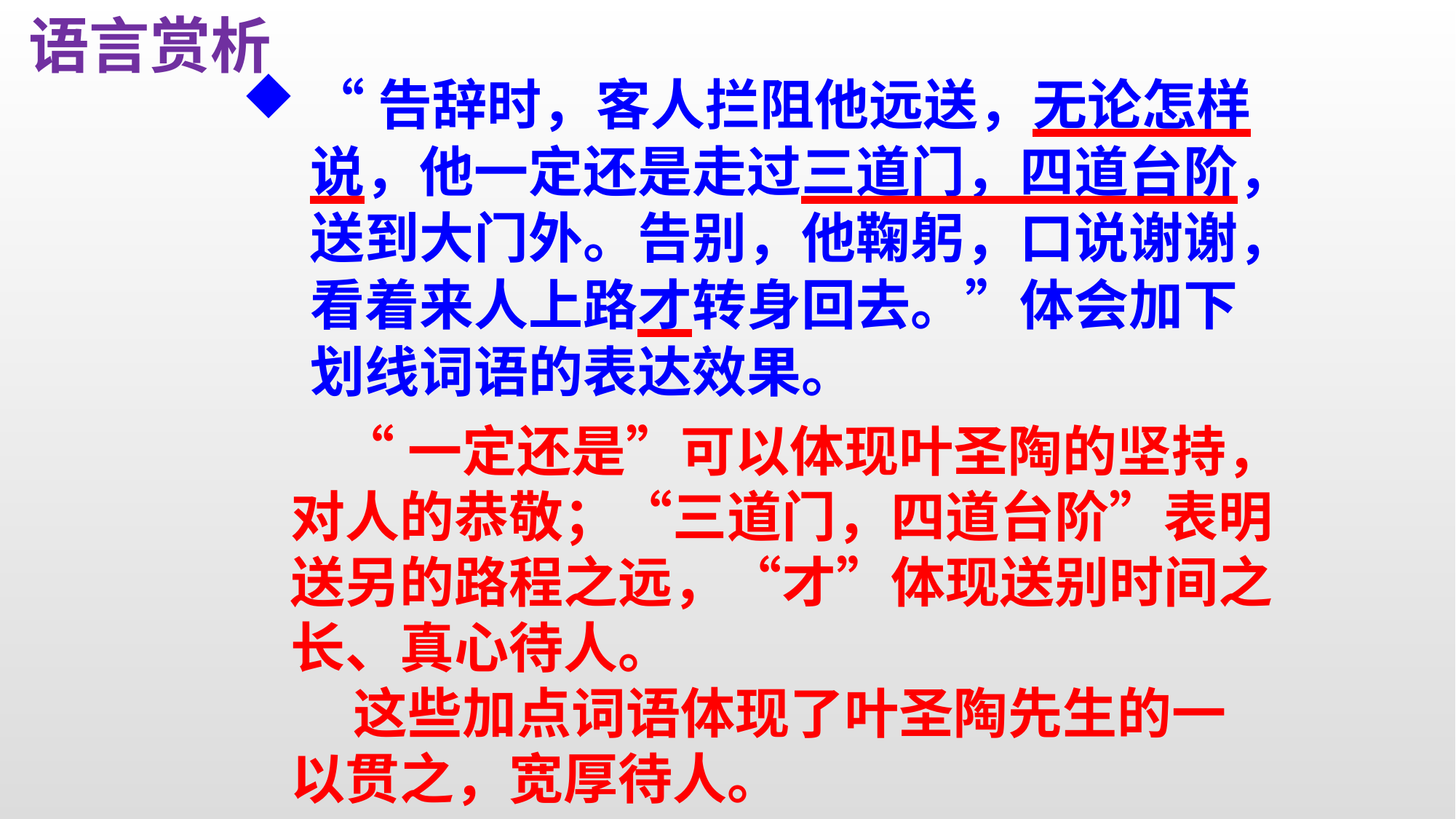

语言赏析
“告辞时，客人拦阻他远送，无论怎样说，他一定还是走过三道门，四道台阶，送到大门外。告别，他鞠躬，口说谢谢，看着来人上路才转身回去。”体会加下划线词语的表达效果。
    “一定还是”可以体现叶圣陶的坚持，对人的恭敬；“三道门，四道台阶”表明送另的路程之远，“才”体现送别时间之长、真心待人。
    这些加点词语体现了叶圣陶先生的一以贯之，宽厚待人。